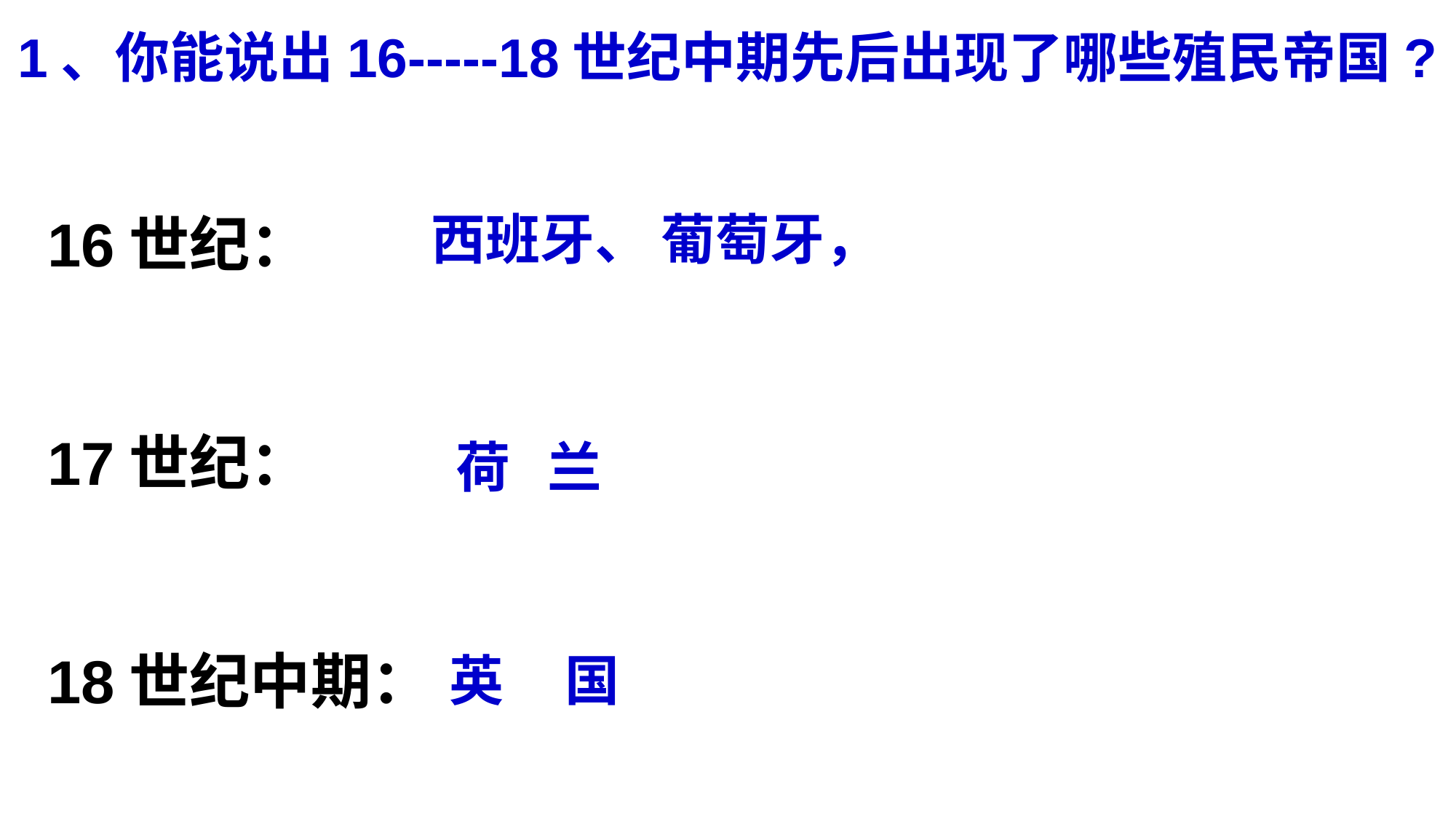

1、你能说出16-----18世纪中期先后出现了哪些殖民帝国?
西班牙、 葡萄牙，
16世纪：

17世纪：

18世纪中期：

荷   兰
英     国